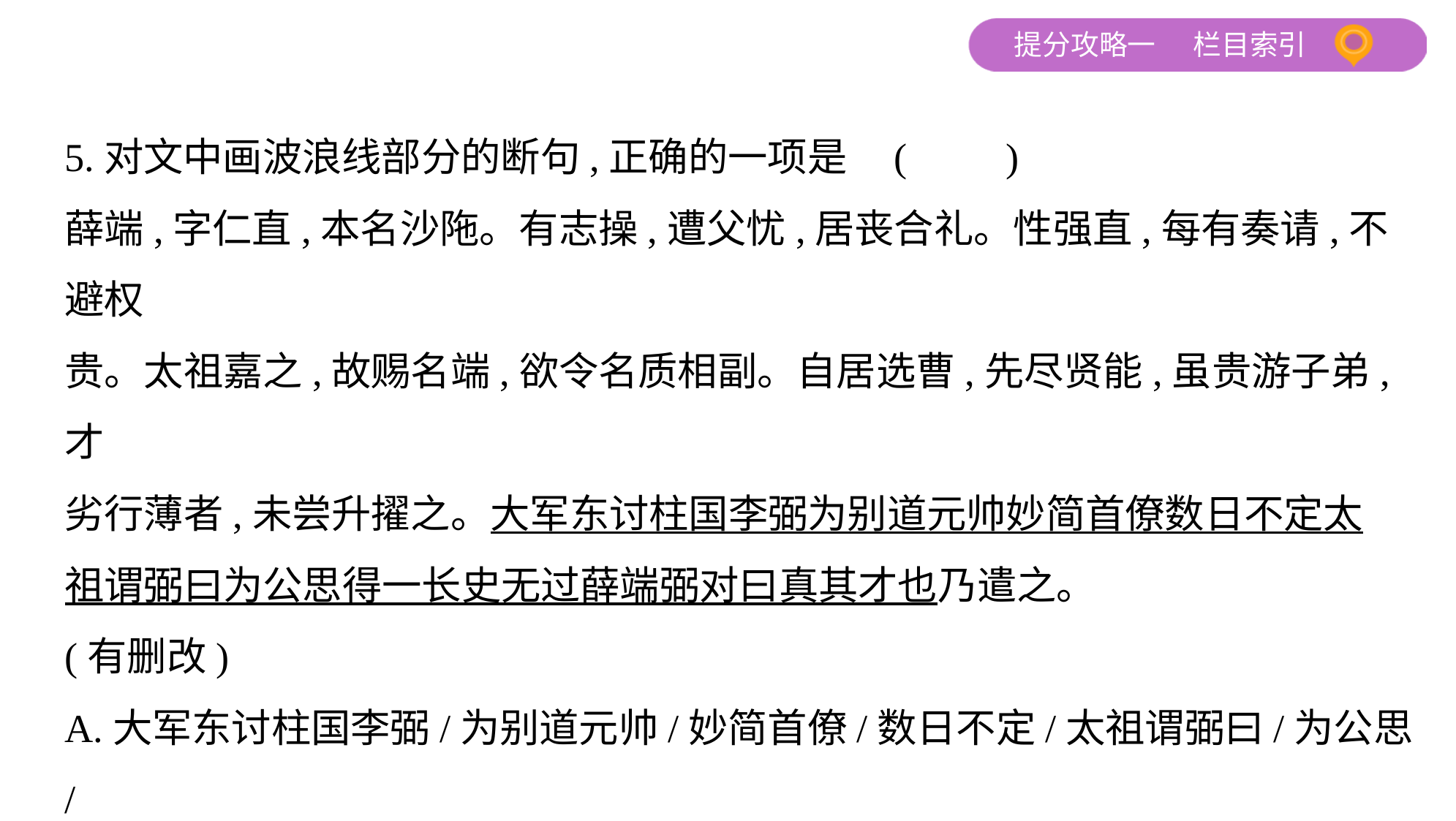

5.对文中画波浪线部分的断句,正确的一项是 (　　)
薛端,字仁直,本名沙陁。有志操,遭父忧,居丧合礼。性强直,每有奏请,不避权
贵。太祖嘉之,故赐名端,欲令名质相副。自居选曹,先尽贤能,虽贵游子弟,才
劣行薄者,未尝升擢之。大军东讨柱国李弼为别道元帅妙简首僚数日不定太
祖谓弼曰为公思得一长史无过薛端弼对曰真其才也乃遣之。
(有删改)
A.大军东讨柱国李弼/为别道元帅/妙简首僚/数日不定/太祖谓弼曰/为公思/
得一长史无过薛端/弼对曰/真其才也/